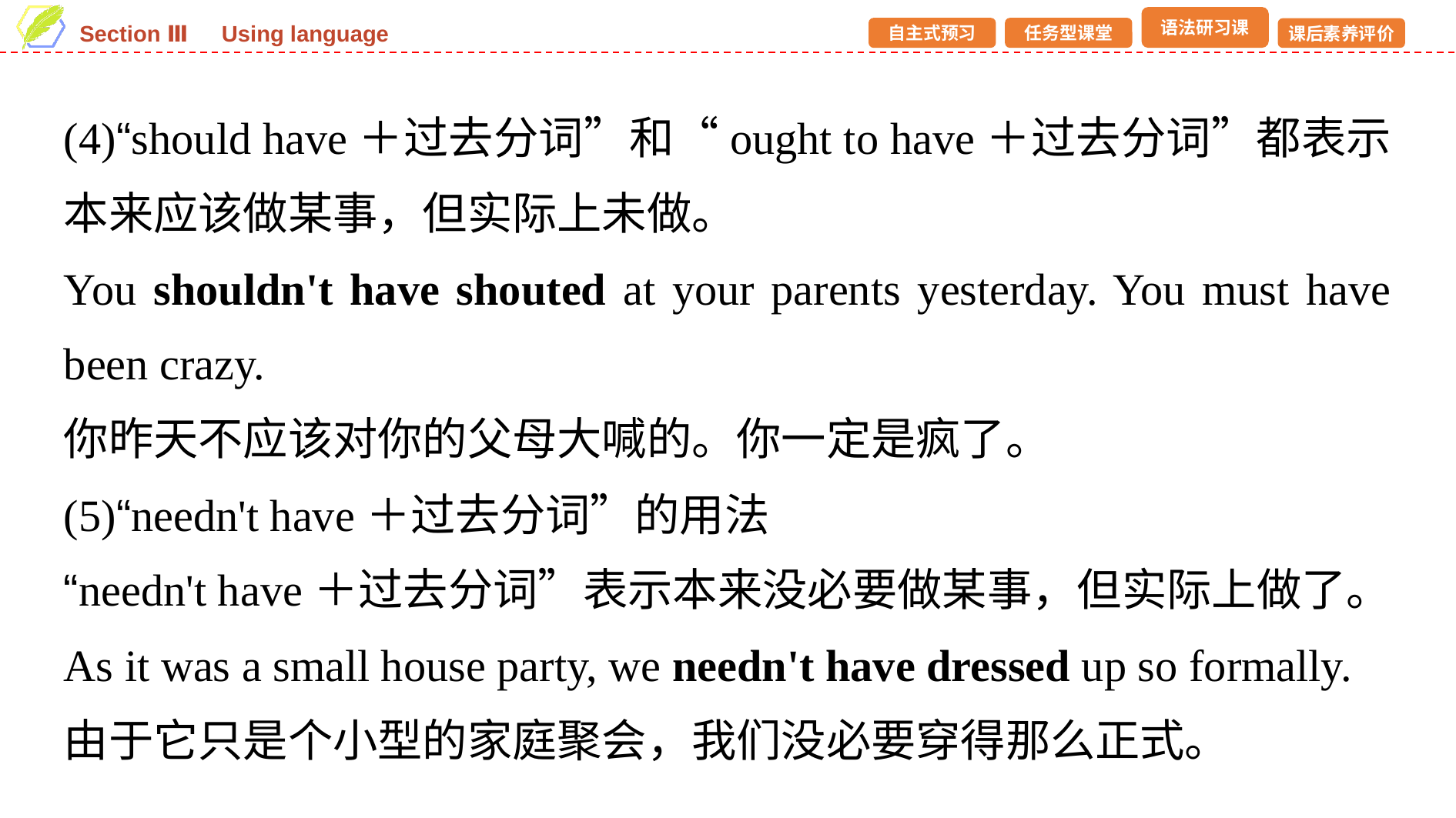

(4)“should have＋过去分词”和“ought to have＋过去分词”都表示本来应该做某事，但实际上未做。
You shouldn't have shouted at your parents yesterday. You must have been crazy.
你昨天不应该对你的父母大喊的。你一定是疯了。
(5)“needn't have＋过去分词”的用法
“needn't have＋过去分词”表示本来没必要做某事，但实际上做了。
As it was a small house party, we needn't have dressed up so formally.
由于它只是个小型的家庭聚会，我们没必要穿得那么正式。